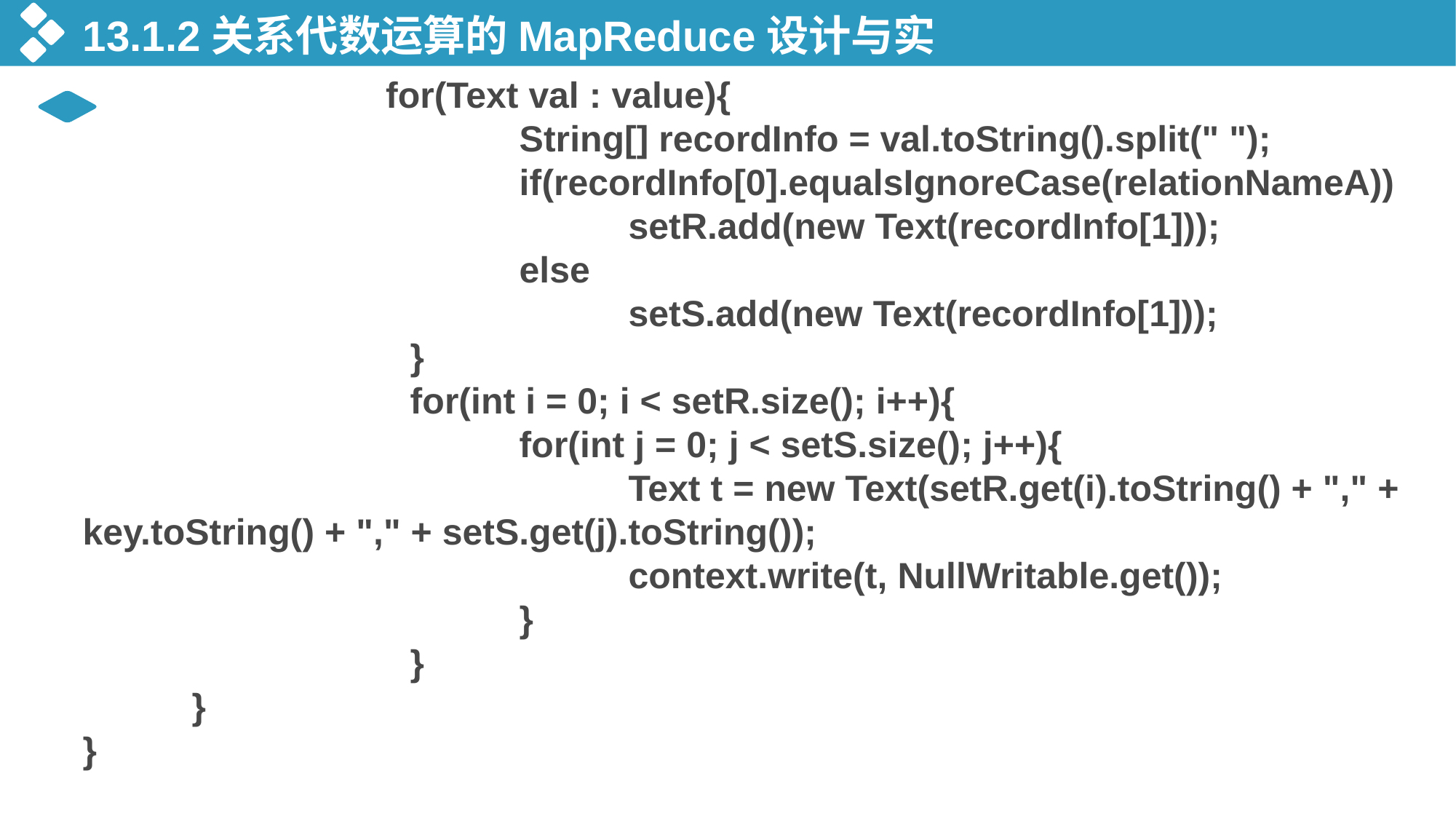

13.1.2关系代数运算的MapReduce设计与实现
                               for(Text val : value){
				String[] recordInfo = val.toString().split(" ");
				if(recordInfo[0].equalsIgnoreCase(relationNameA))
					setR.add(new Text(recordInfo[1]));
				else
					setS.add(new Text(recordInfo[1]));
			}
			for(int i = 0; i < setR.size(); i++){
				for(int j = 0; j < setS.size(); j++){
					Text t = new Text(setR.get(i).toString() + "," + key.toString() + "," + setS.get(j).toString());
					context.write(t, NullWritable.get());
				}
			}
	}
}